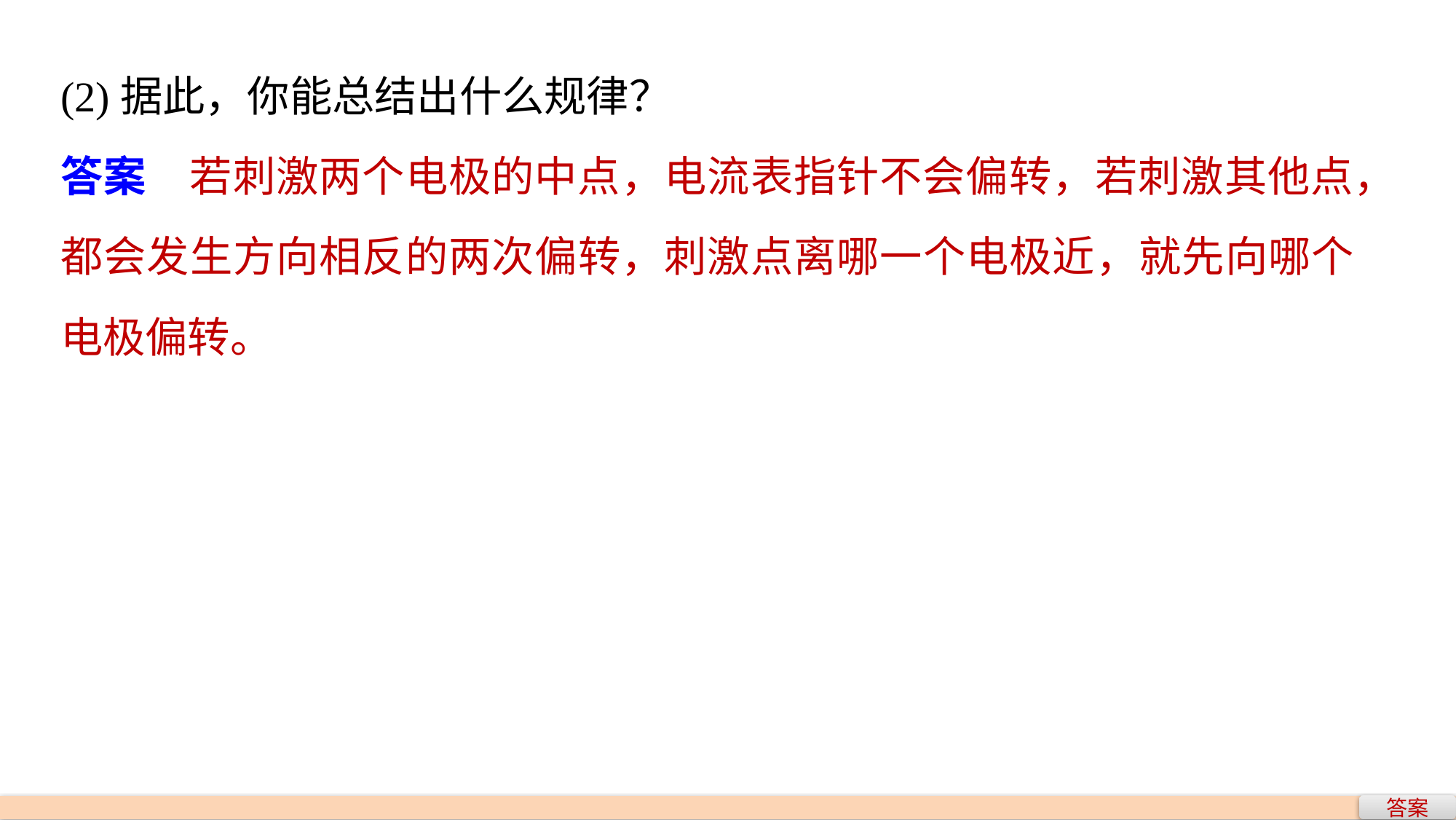

(2)据此，你能总结出什么规律？
答案　若刺激两个电极的中点，电流表指针不会偏转，若刺激其他点，都会发生方向相反的两次偏转，刺激点离哪一个电极近，就先向哪个电极偏转。
答案